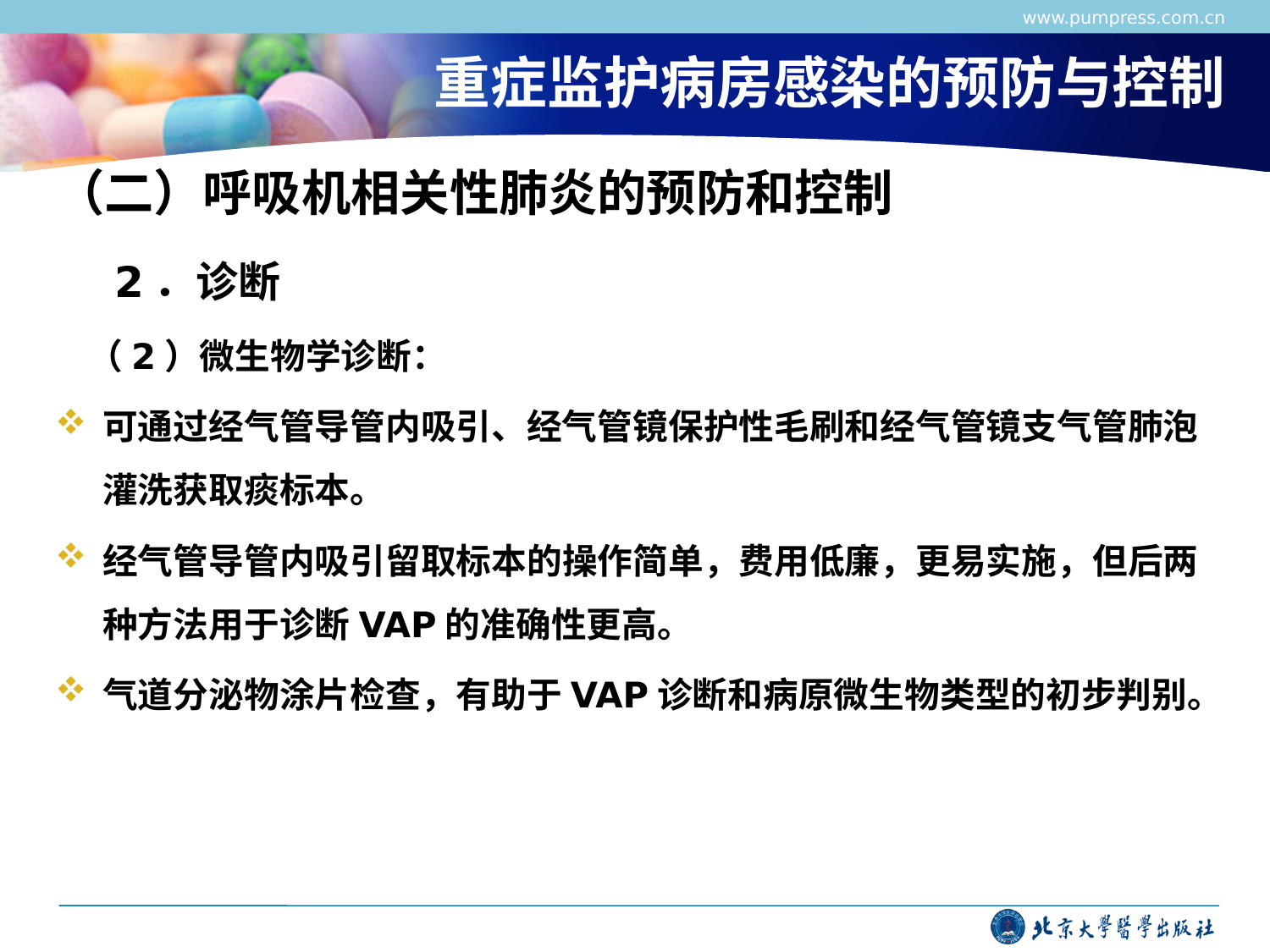

www.pumpress.com.cn
# 重症监护病房感染的预防与控制
（二）呼吸机相关性肺炎的预防和控制
    2．诊断
   （2）微生物学诊断：
可通过经气管导管内吸引、经气管镜保护性毛刷和经气管镜支气管肺泡灌洗获取痰标本。
经气管导管内吸引留取标本的操作简单，费用低廉，更易实施，但后两种方法用于诊断VAP的准确性更高。
气道分泌物涂片检查，有助于VAP诊断和病原微生物类型的初步判别。